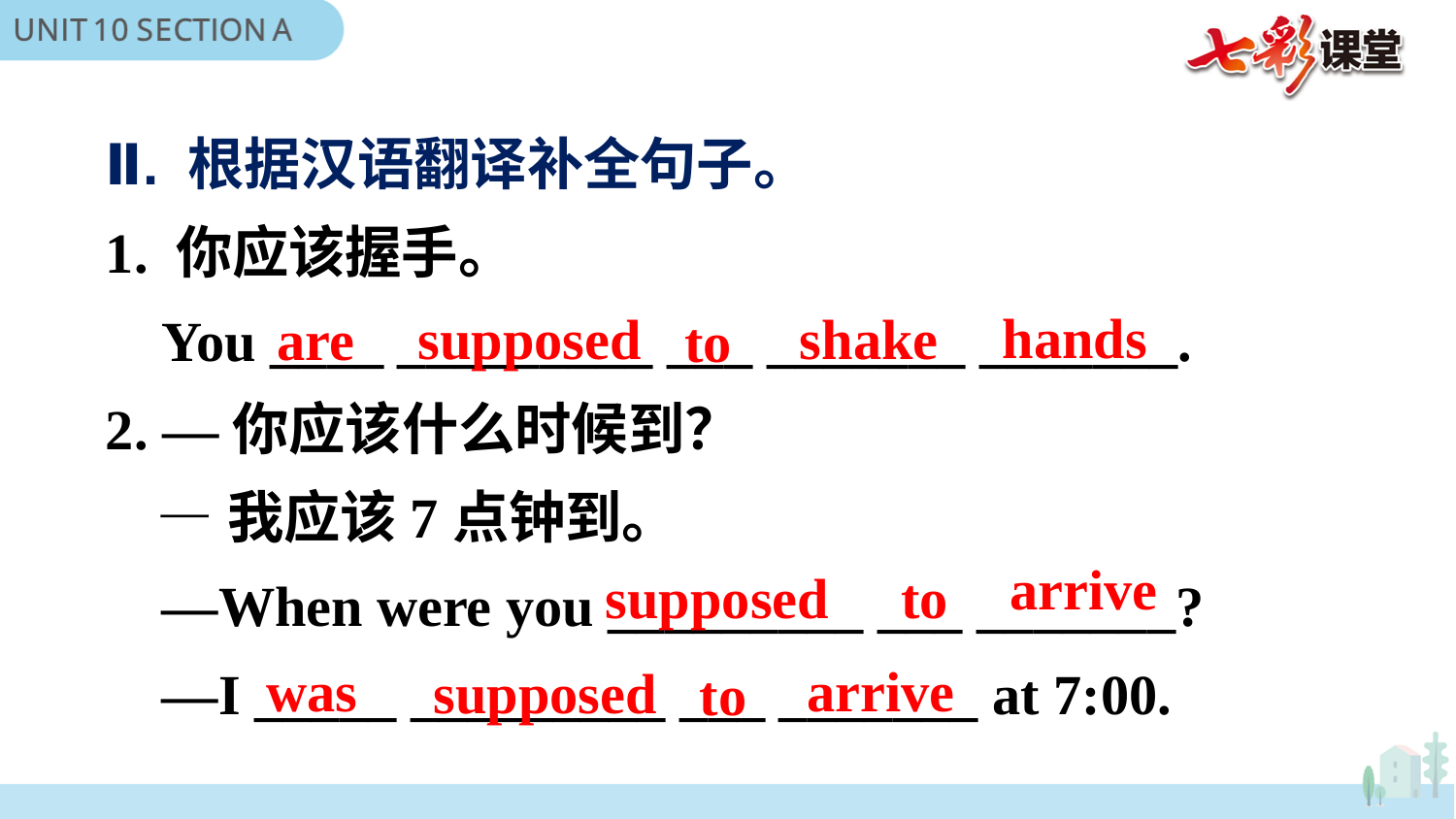

Ⅱ. 根据汉语翻译补全句子。
1. 你应该握手。
    You ____ _________ ___ _______ _______.
2. —你应该什么时候到？
    —我应该7点钟到。
    —When were you _________ ___ _______?
    —I _____ _________ ___ _______ at 7:00.
hands
supposed
shake
are
to
arrive
supposed
to
was
arrive
supposed
to